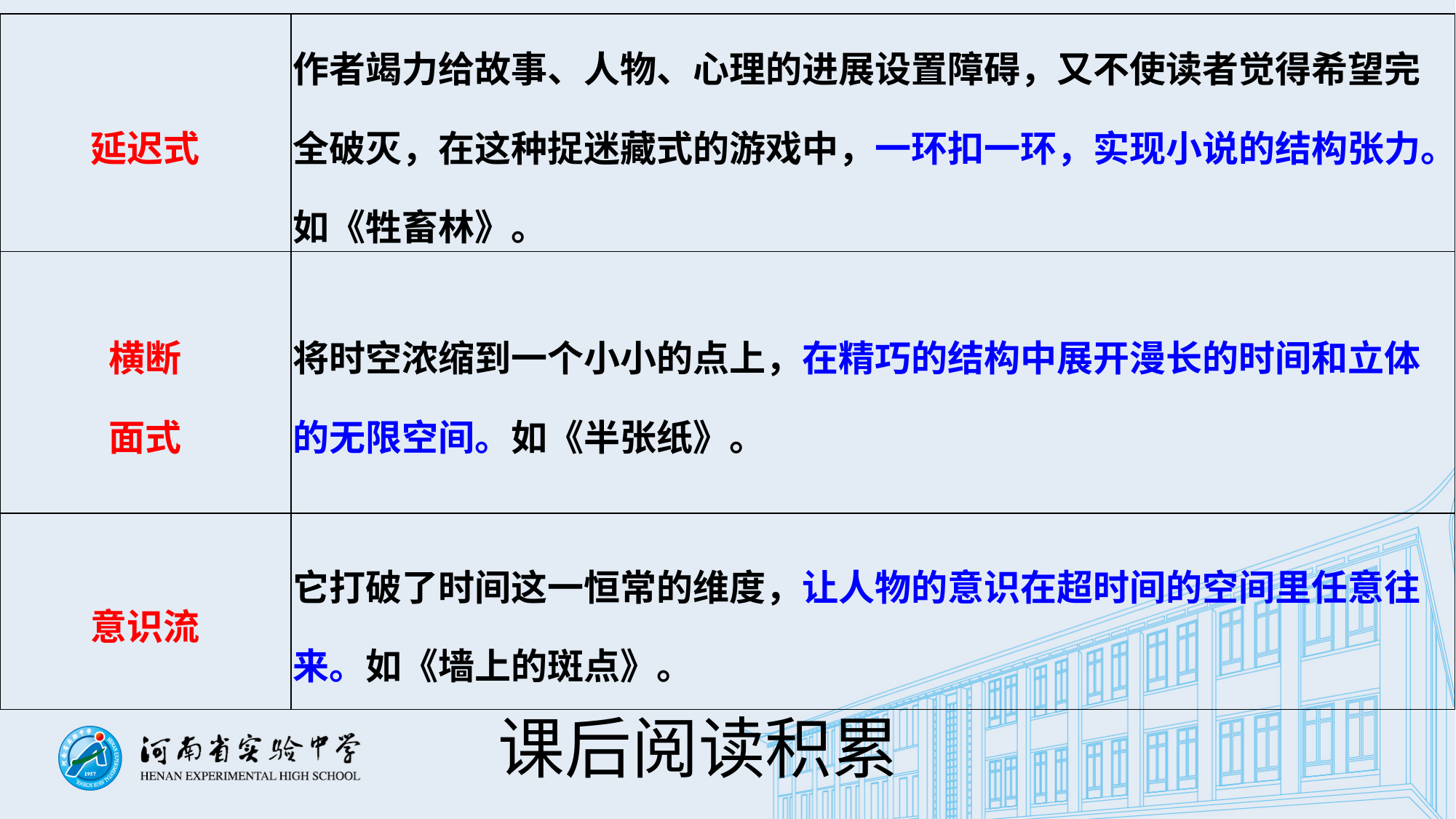

| 延迟式 | 作者竭力给故事、人物、心理的进展设置障碍，又不使读者觉得希望完全破灭，在这种捉迷藏式的游戏中，一环扣一环，实现小说的结构张力。如《牲畜林》。 |
| --- | --- |
| 横断 面式 | 将时空浓缩到一个小小的点上，在精巧的结构中展开漫长的时间和立体的无限空间。如《半张纸》。 |
| 意识流 | 它打破了时间这一恒常的维度，让人物的意识在超时间的空间里任意往来。如《墙上的斑点》。 |
课后阅读积累